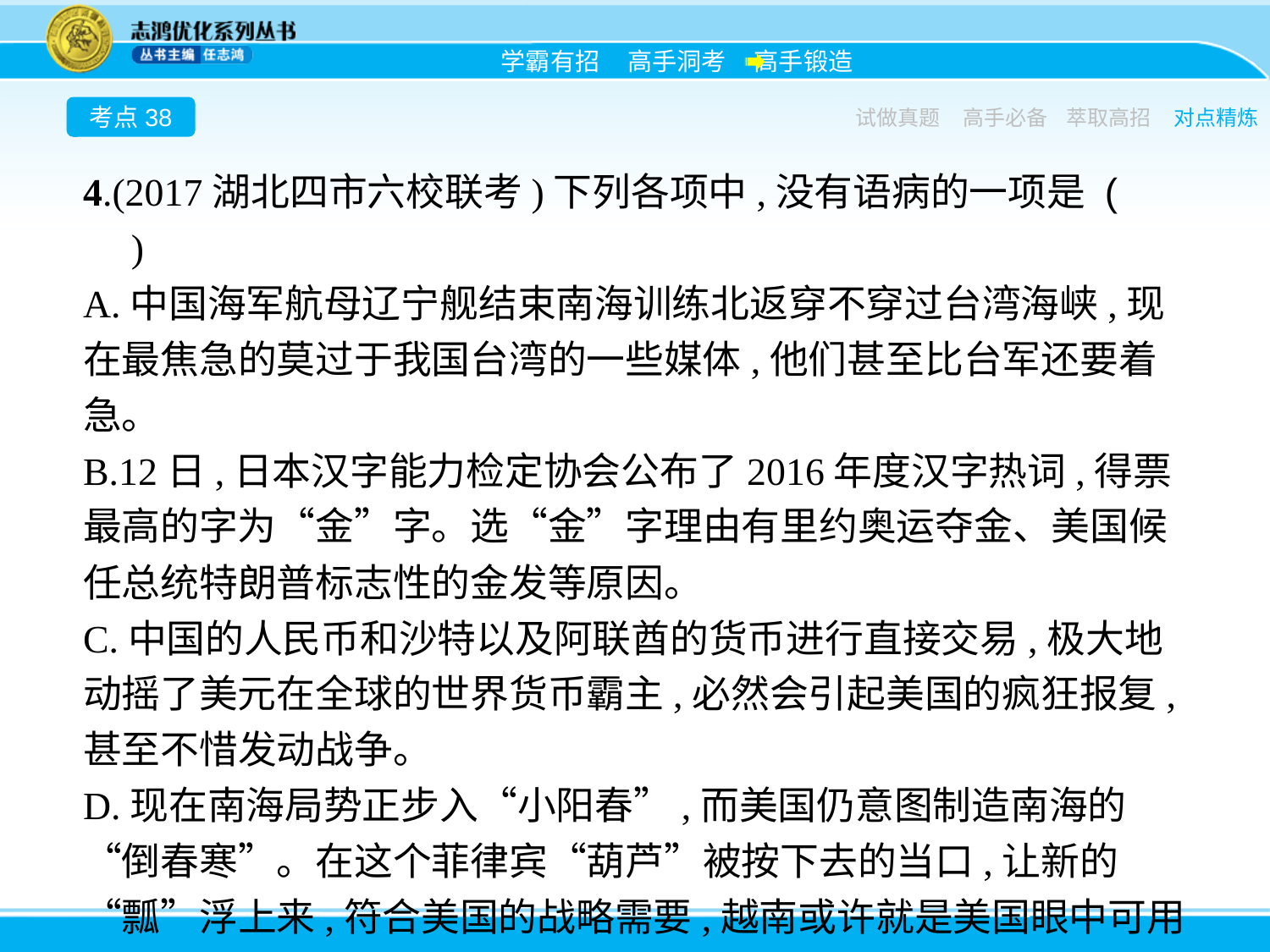

考点38
试做真题
高手必备
萃取高招
对点精炼
4.(2017湖北四市六校联考)下列各项中,没有语病的一项是 (　　)
A.中国海军航母辽宁舰结束南海训练北返穿不穿过台湾海峡,现在最焦急的莫过于我国台湾的一些媒体,他们甚至比台军还要着急。
B.12日,日本汉字能力检定协会公布了2016年度汉字热词,得票最高的字为“金”字。选“金”字理由有里约奥运夺金、美国候任总统特朗普标志性的金发等原因。
C.中国的人民币和沙特以及阿联酋的货币进行直接交易,极大地动摇了美元在全球的世界货币霸主,必然会引起美国的疯狂报复,甚至不惜发动战争。
D.现在南海局势正步入“小阳春”,而美国仍意图制造南海的“倒春寒”。在这个菲律宾“葫芦”被按下去的当口,让新的“瓢”浮上来,符合美国的战略需要,越南或许就是美国眼中可用的“瓢”。